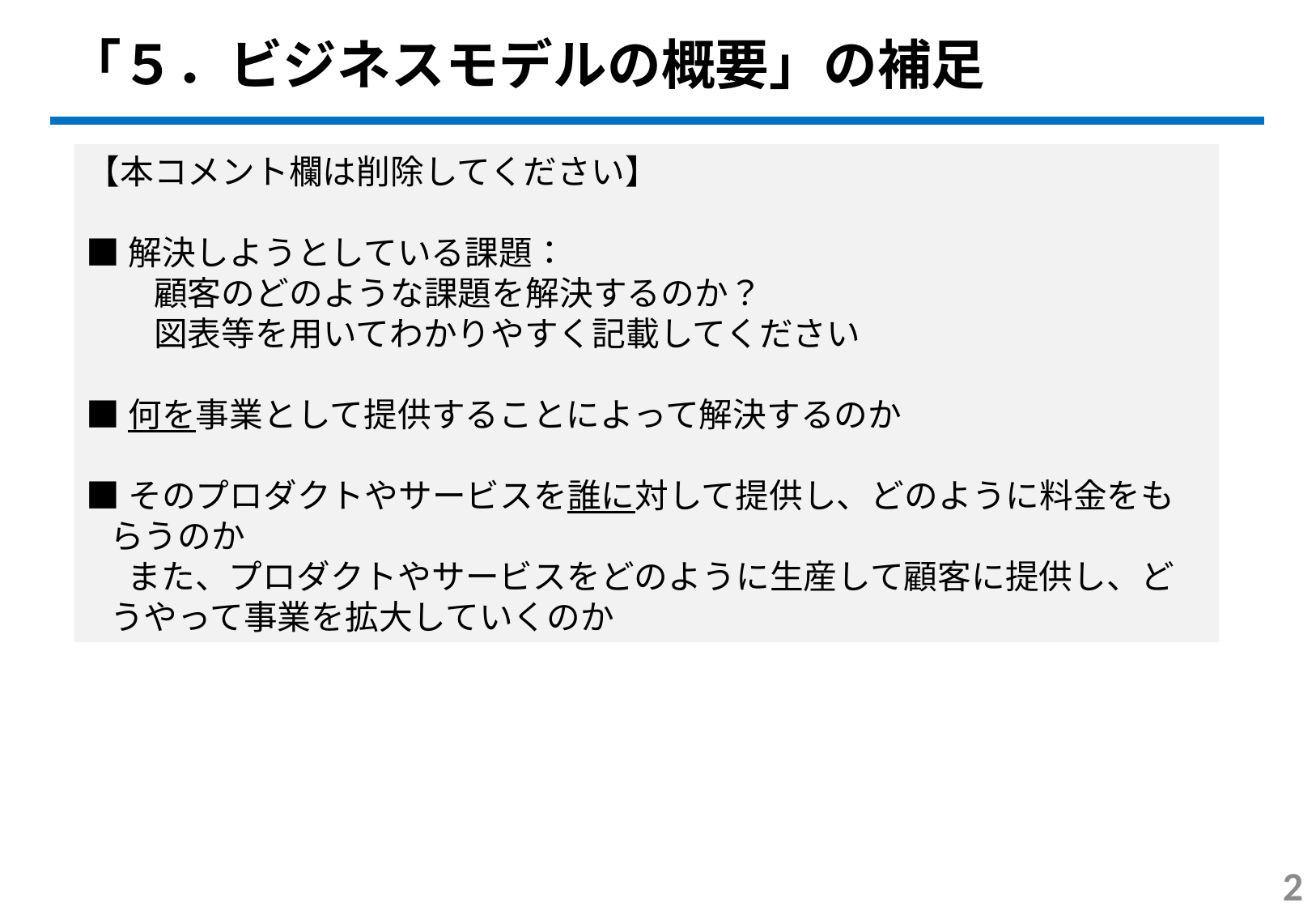

「５．ビジネスモデルの概要」の補足
【本コメント欄は削除してください】

■解決しようとしている課題：
　　顧客のどのような課題を解決するのか？
　　図表等を用いてわかりやすく記載してください

■何を事業として提供することによって解決するのか

■そのプロダクトやサービスを誰に対して提供し、どのように料金をもらうのか
　 また、プロダクトやサービスをどのように生産して顧客に提供し、どうやって事業を拡大していくのか
2